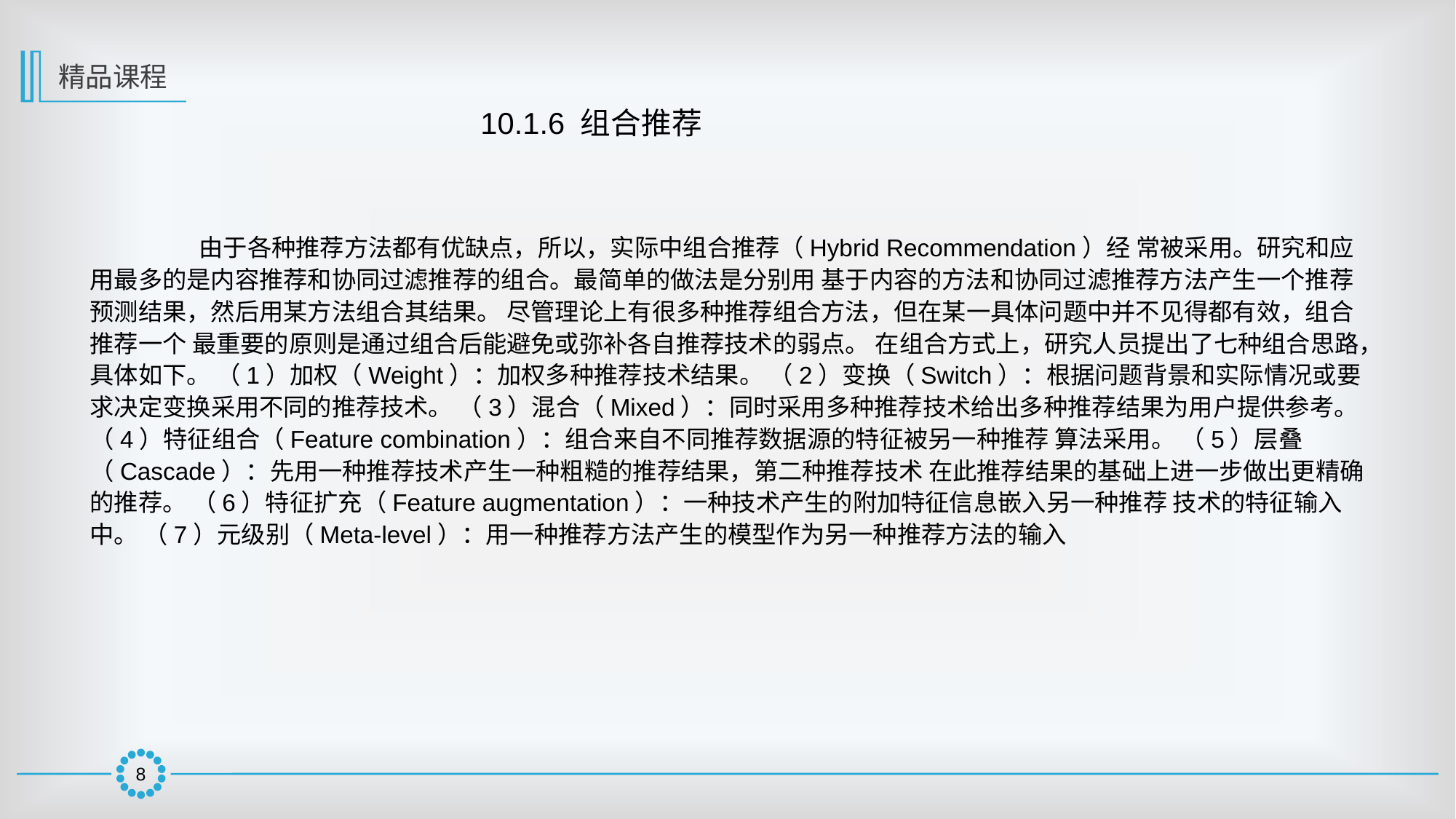

精品课程
10.1.6 组合推荐
	由于各种推荐方法都有优缺点，所以，实际中组合推荐（Hybrid Recommendation）经 常被采用。研究和应用最多的是内容推荐和协同过滤推荐的组合。最简单的做法是分别用 基于内容的方法和协同过滤推荐方法产生一个推荐预测结果，然后用某方法组合其结果。 尽管理论上有很多种推荐组合方法，但在某一具体问题中并不见得都有效，组合推荐一个 最重要的原则是通过组合后能避免或弥补各自推荐技术的弱点。 在组合方式上，研究人员提出了七种组合思路，具体如下。 （1）加权（Weight）：加权多种推荐技术结果。 （2）变换（Switch）：根据问题背景和实际情况或要求决定变换采用不同的推荐技术。 （3）混合（Mixed）：同时采用多种推荐技术给出多种推荐结果为用户提供参考。 （4）特征组合（Feature combination）：组合来自不同推荐数据源的特征被另一种推荐 算法采用。 （5）层叠（Cascade）：先用一种推荐技术产生一种粗糙的推荐结果，第二种推荐技术 在此推荐结果的基础上进一步做出更精确的推荐。 （6）特征扩充（Feature augmentation）：一种技术产生的附加特征信息嵌入另一种推荐 技术的特征输入中。 （7）元级别（Meta-level）：用一种推荐方法产生的模型作为另一种推荐方法的输入

8